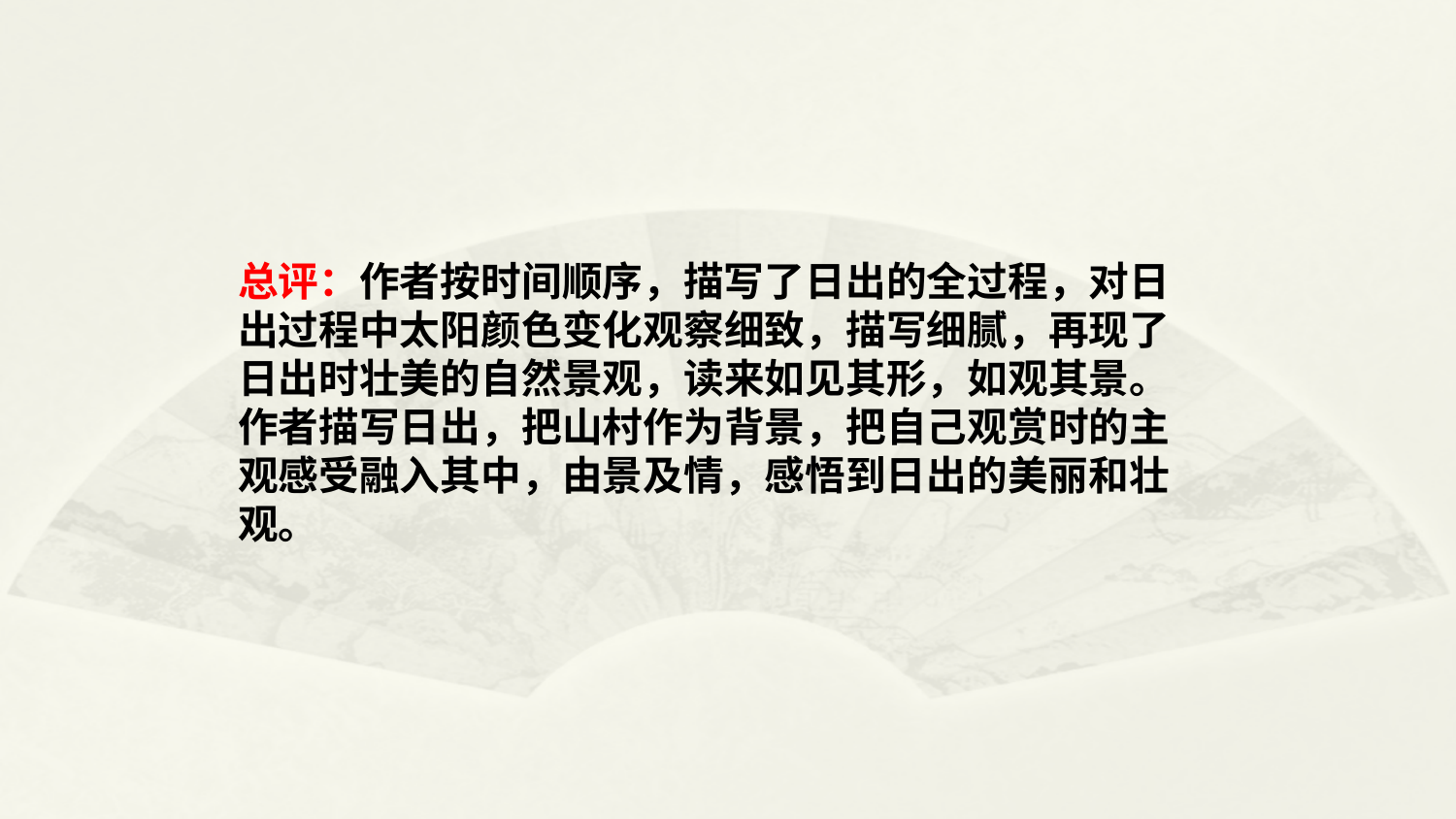

总评：作者按时间顺序，描写了日出的全过程，对日出过程中太阳颜色变化观察细致，描写细腻，再现了日出时壮美的自然景观，读来如见其形，如观其景。作者描写日出，把山村作为背景，把自己观赏时的主观感受融入其中，由景及情，感悟到日出的美丽和壮观。